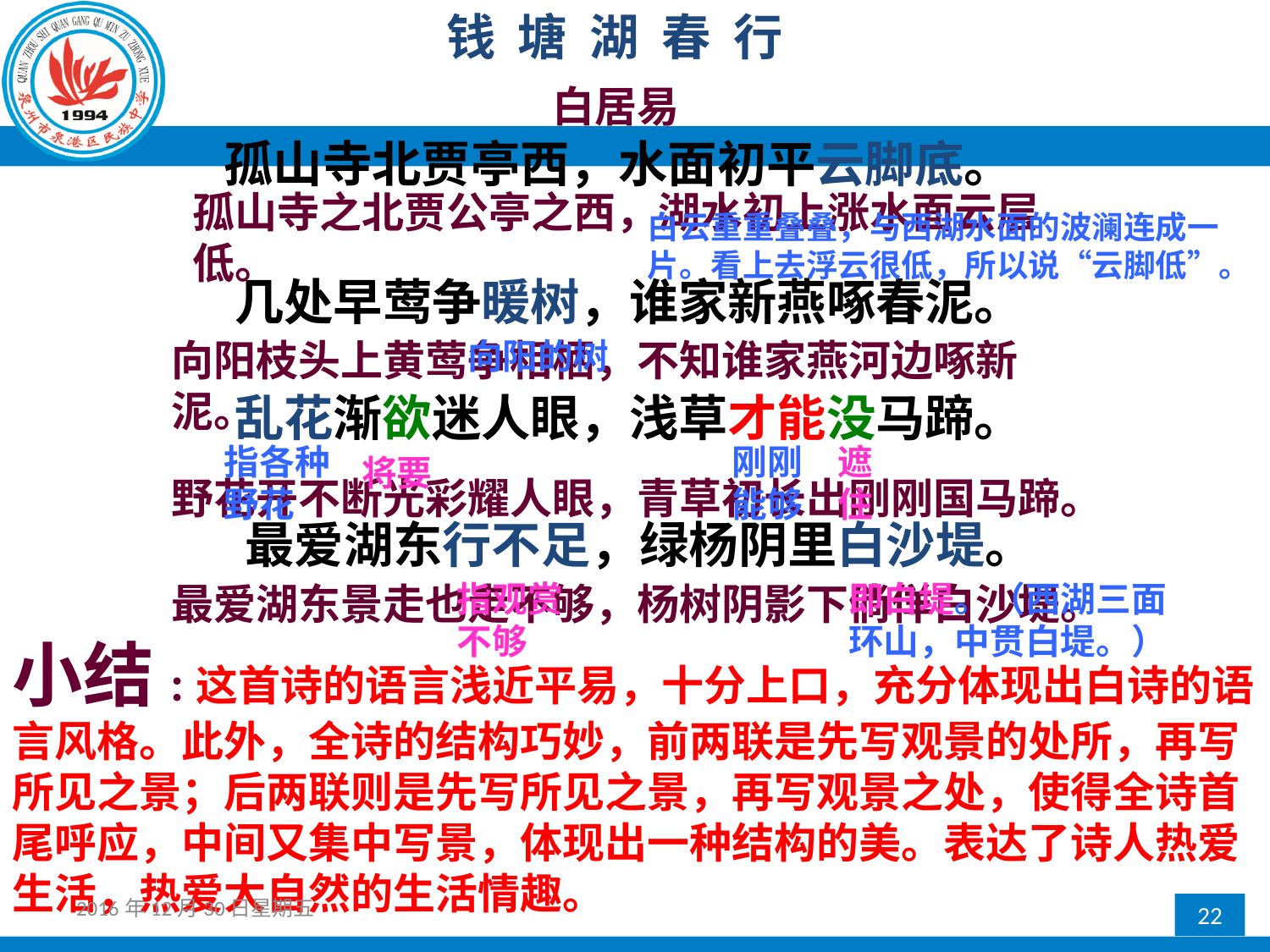

钱  塘  湖  春  行
白居易

孤山寺北贾亭西，水面初平云脚底。
孤山寺之北贾公亭之西，湖水初上涨水面云层低。
白云重重叠叠，与西湖水面的波澜连成一片。看上去浮云很低，所以说“云脚低”。
几处早莺争暖树，谁家新燕啄春泥。
向阳枝头上黄莺争相栖，不知谁家燕河边啄新泥。
向阳的树
乱花渐欲迷人眼，浅草才能没马蹄。
指各种野花
刚刚能够
遮住
将要
野花开不断光彩耀人眼，青草初长出刚刚国马蹄。
最爱湖东行不足，绿杨阴里白沙堤。
最爱湖东景走也走不够，杨树阴影下倘佯白沙堤。
指观赏不够
即白堤。（西湖三面环山，中贯白堤。）
小结:这首诗的语言浅近平易，十分上口，充分体现出白诗的语言风格。此外，全诗的结构巧妙，前两联是先写观景的处所，再写所见之景；后两联则是先写所见之景，再写观景之处，使得全诗首尾呼应，中间又集中写景，体现出一种结构的美。表达了诗人热爱生活，热爱大自然的生活情趣。
2016年12月30日星期五